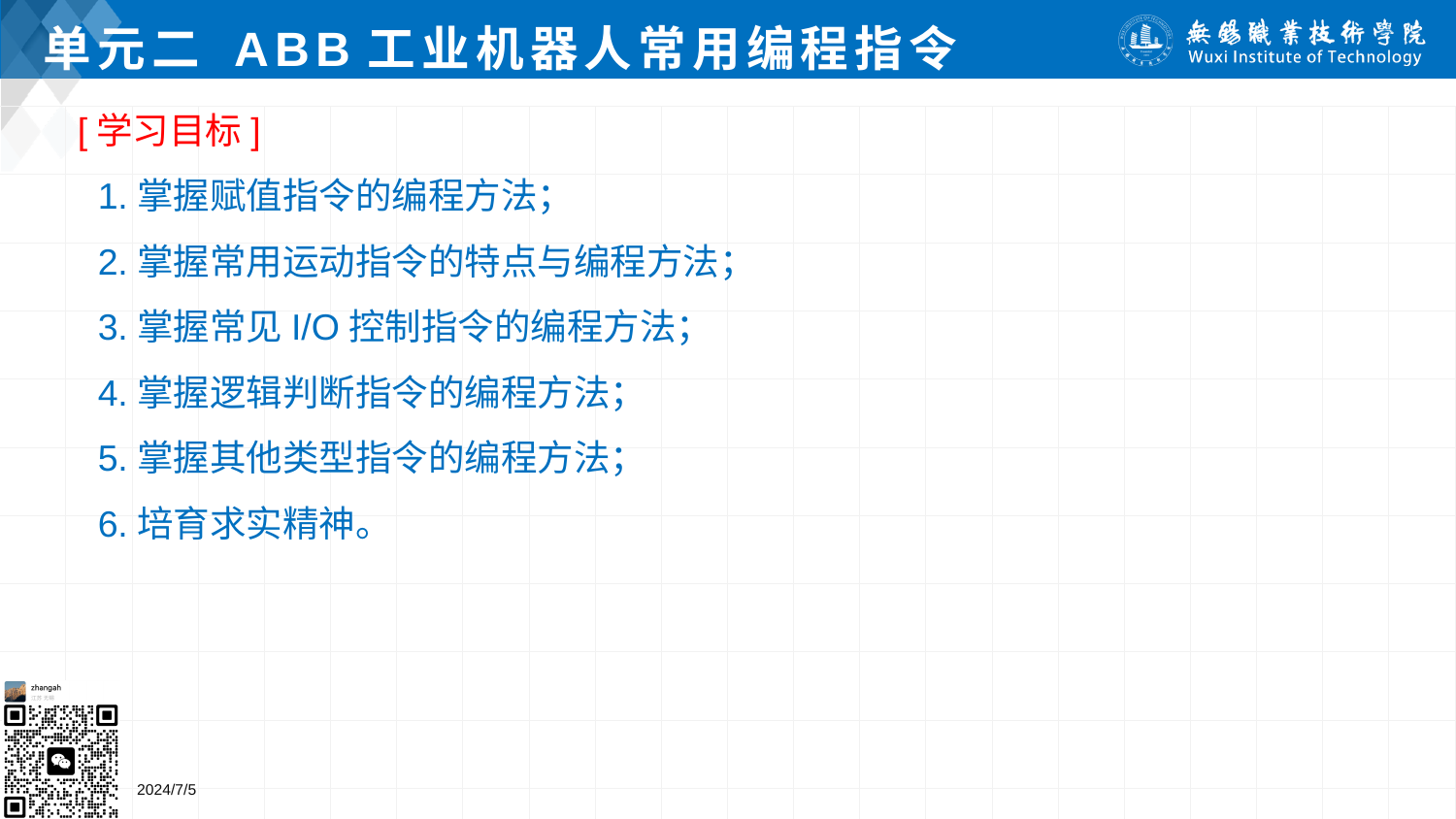

# 单元二 ABB工业机器人常用编程指令
[学习目标]
  1.掌握赋值指令的编程方法；
  2.掌握常用运动指令的特点与编程方法；
  3.掌握常见I/O控制指令的编程方法；
  4.掌握逻辑判断指令的编程方法；
  5.掌握其他类型指令的编程方法；
  6.培育求实精神。
2024/7/5